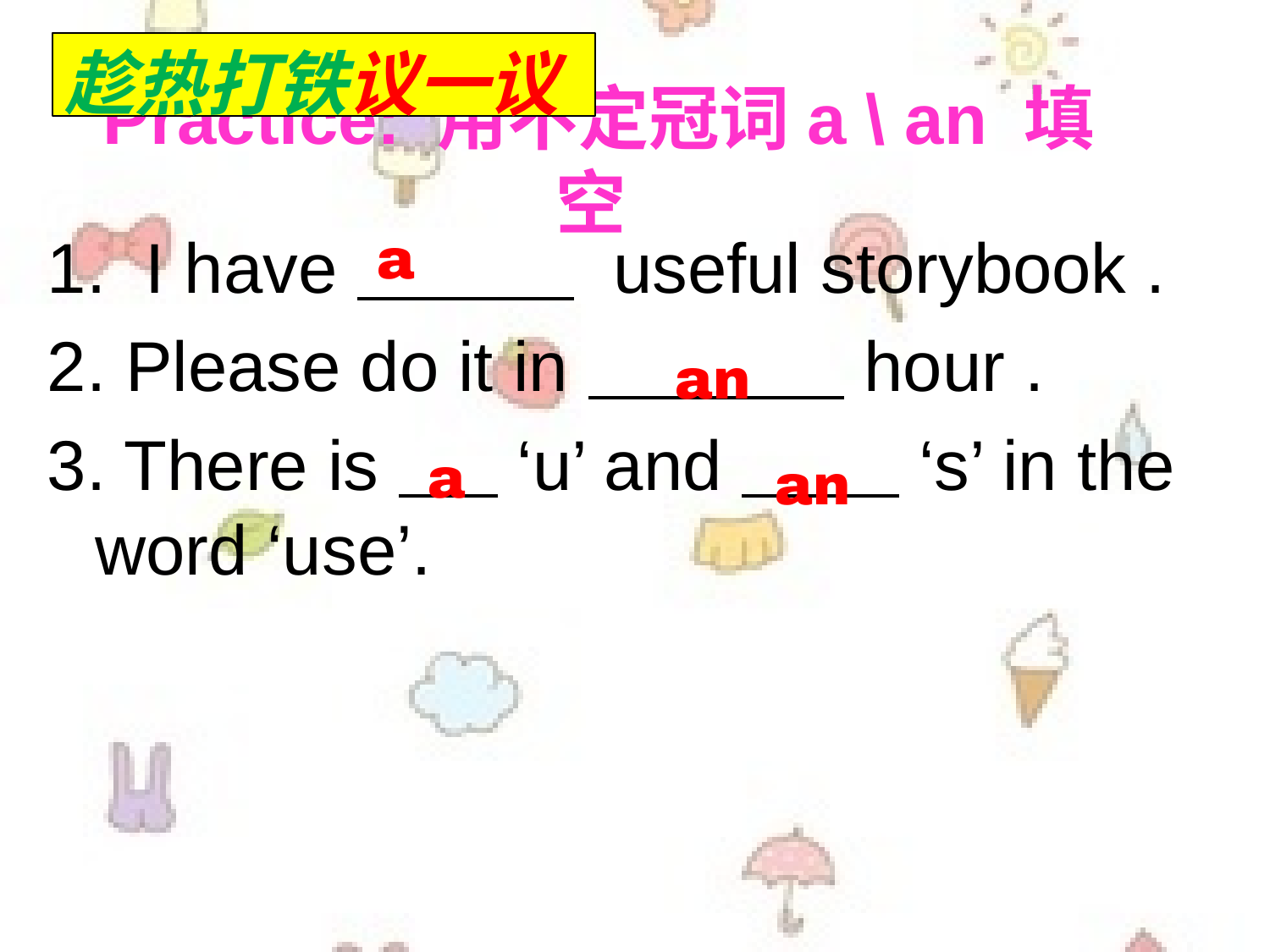

趁热打铁议一议
# Practice: 用不定冠词a \ an 填空
1.  I have              useful storybook .
2. Please do it in               hour .
3. There is       ‘u’ and          ‘s’ in the word ‘use’.
a

an

an
a